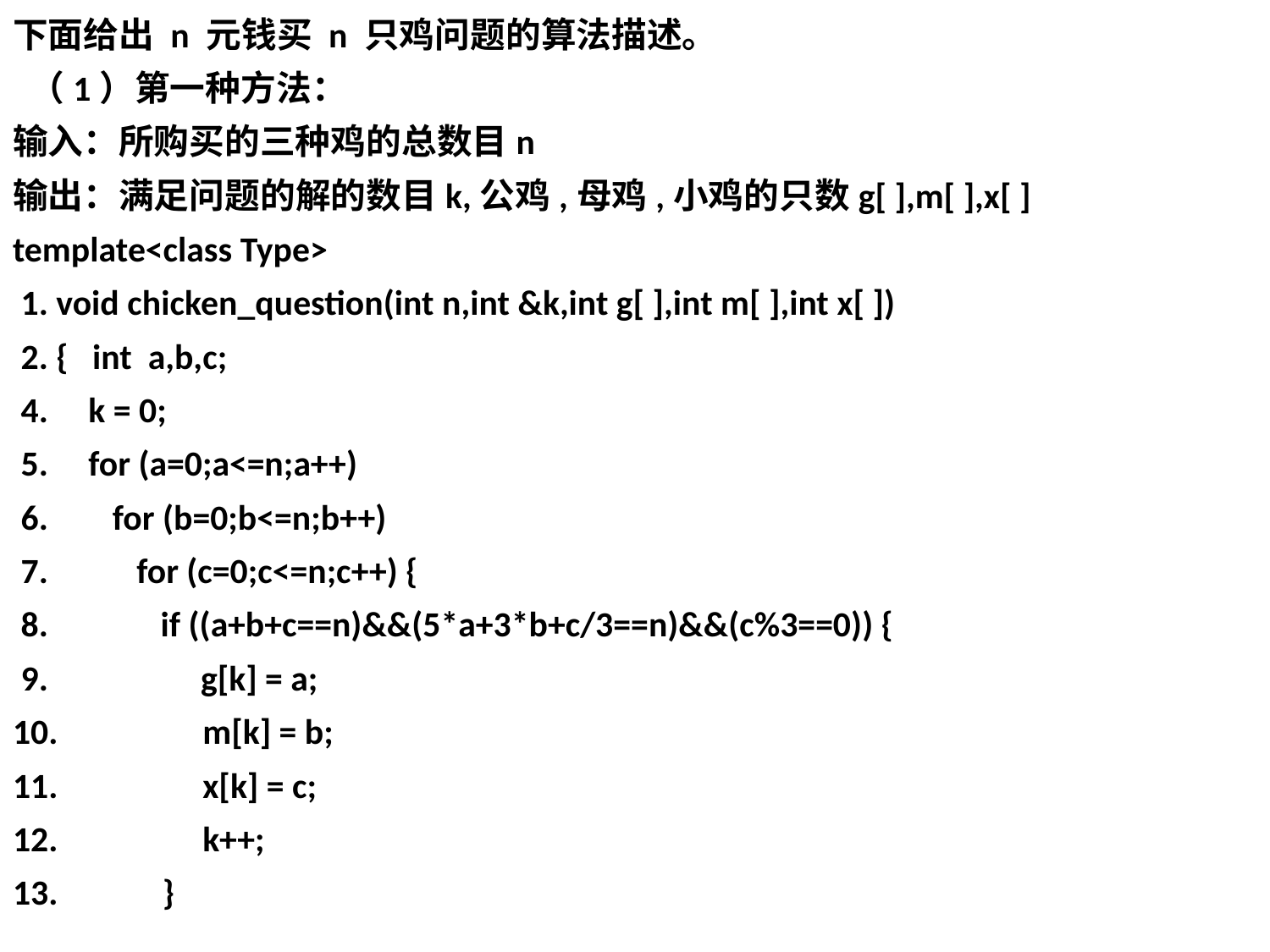

下面给出 n 元钱买 n 只鸡问题的算法描述。
 （1）第一种方法：
输入：所购买的三种鸡的总数目n
输出：满足问题的解的数目k,公鸡,母鸡,小鸡的只数g[ ],m[ ],x[ ]
template<class Type>
 1. void chicken_question(int n,int &k,int g[ ],int m[ ],int x[ ])
 2. {   int  a,b,c;
 4.     k = 0;
 5.     for (a=0;a<=n;a++)
 6.        for (b=0;b<=n;b++)
 7.           for (c=0;c<=n;c++) {
 8.              if ((a+b+c==n)&&(5*a+3*b+c/3==n)&&(c%3==0)) {
 9.                   g[k] = a;
10.                  m[k] = b;
11.                  x[k] = c;
12.                  k++;
13.             }